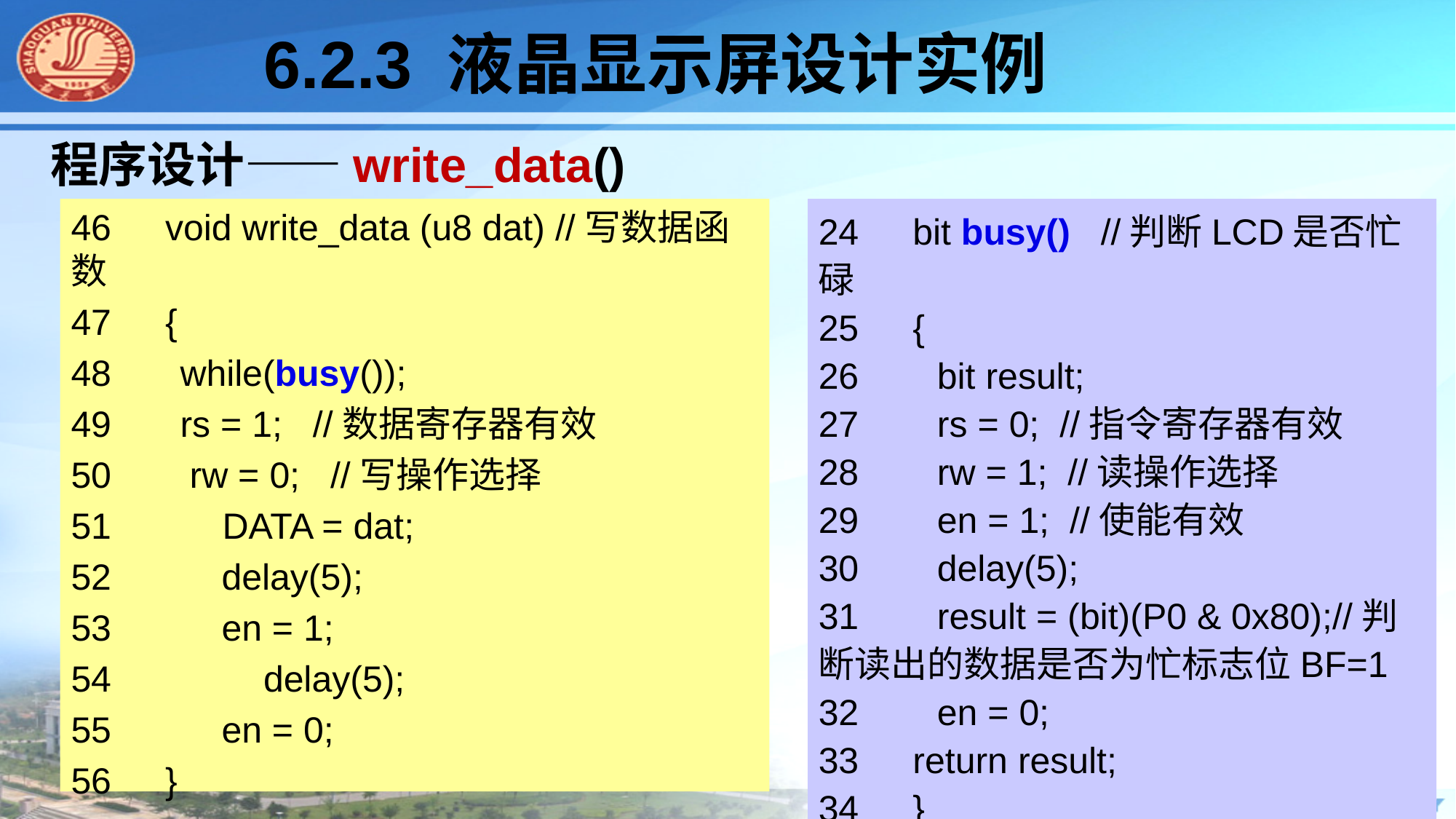

#
6.2.3 液晶显示屏设计实例
程序设计——write_data()
46　void write_data (u8 dat) //写数据函数
47　{
48　	while(busy());
49　	rs = 1;   //数据寄存器有效
50　   rw = 0;   //写操作选择
51　       DATA = dat;
52　	    delay(5);
53　	    en = 1;
54　            delay(5);
55　	    en = 0;
56　}
24　bit busy()   //判断LCD是否忙碌
25　{
26　   bit result;
27　   rs = 0;  //指令寄存器有效
28　   rw = 1;  //读操作选择
29　   en = 1;  //使能有效
30　   delay(5);
31　   result = (bit)(P0 & 0x80);//判断读出的数据是否为忙标志位BF=1
32　   en = 0;
33　return result;
34　}